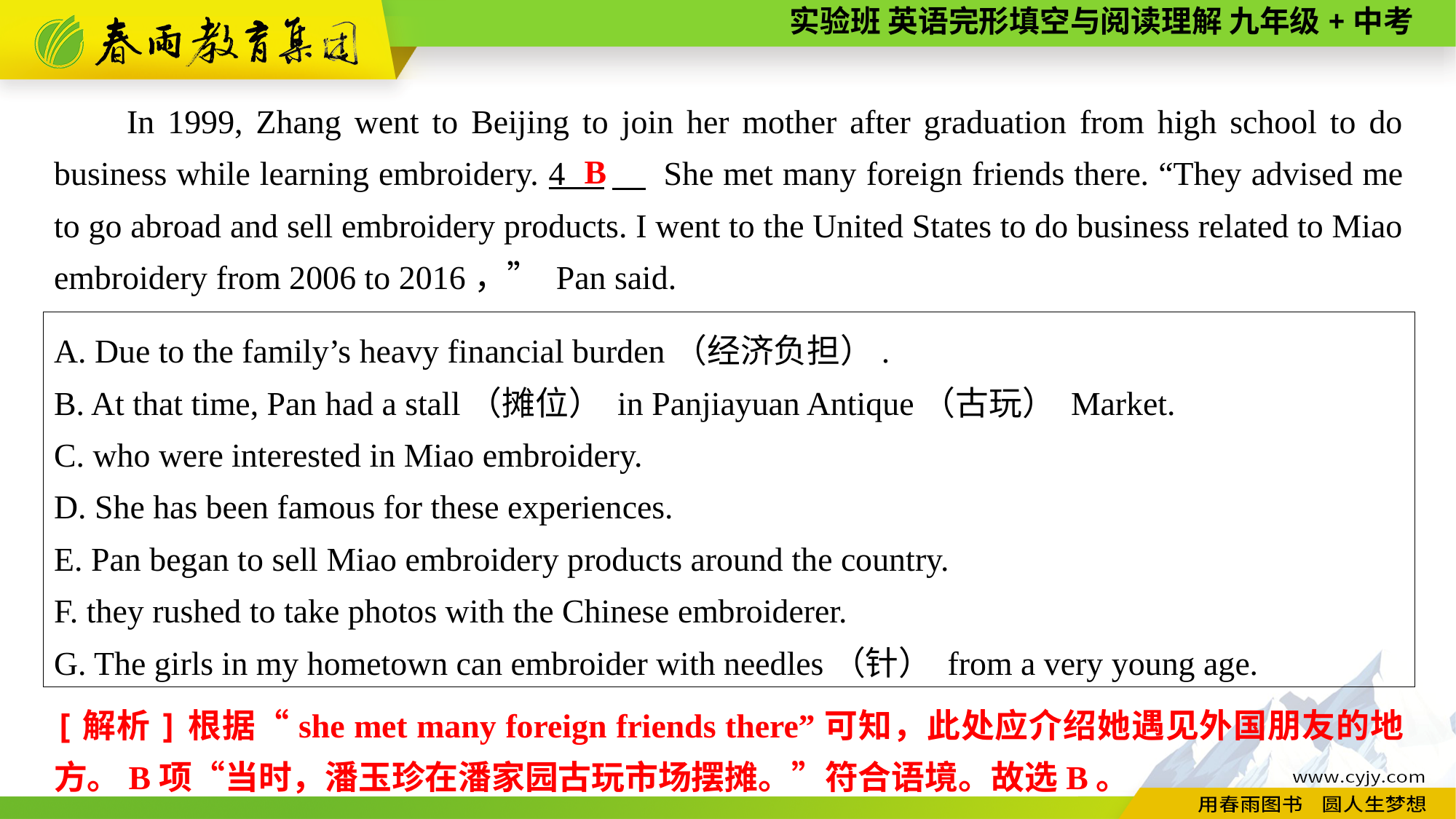

In 1999, Zhang went to Beijing to join her mother after graduation from high school to do business while learning embroidery. 4    　 She met many foreign friends there. “They advised me to go abroad and sell embroidery products. I went to the United States to do business related to Miao embroidery from 2006 to 2016，” Pan said.
B
A. Due to the family’s heavy financial burden（经济负担）.
B. At that time, Pan had a stall（摊位） in Panjiayuan Antique（古玩） Market.
C. who were interested in Miao embroidery.
D. She has been famous for these experiences.
E. Pan began to sell Miao embroidery products around the country.
F. they rushed to take photos with the Chinese embroiderer.
G. The girls in my hometown can embroider with needles（针） from a very young age.
[解析]根据“she met many foreign friends there”可知，此处应介绍她遇见外国朋友的地方。B项“当时，潘玉珍在潘家园古玩市场摆摊。”符合语境。故选B。